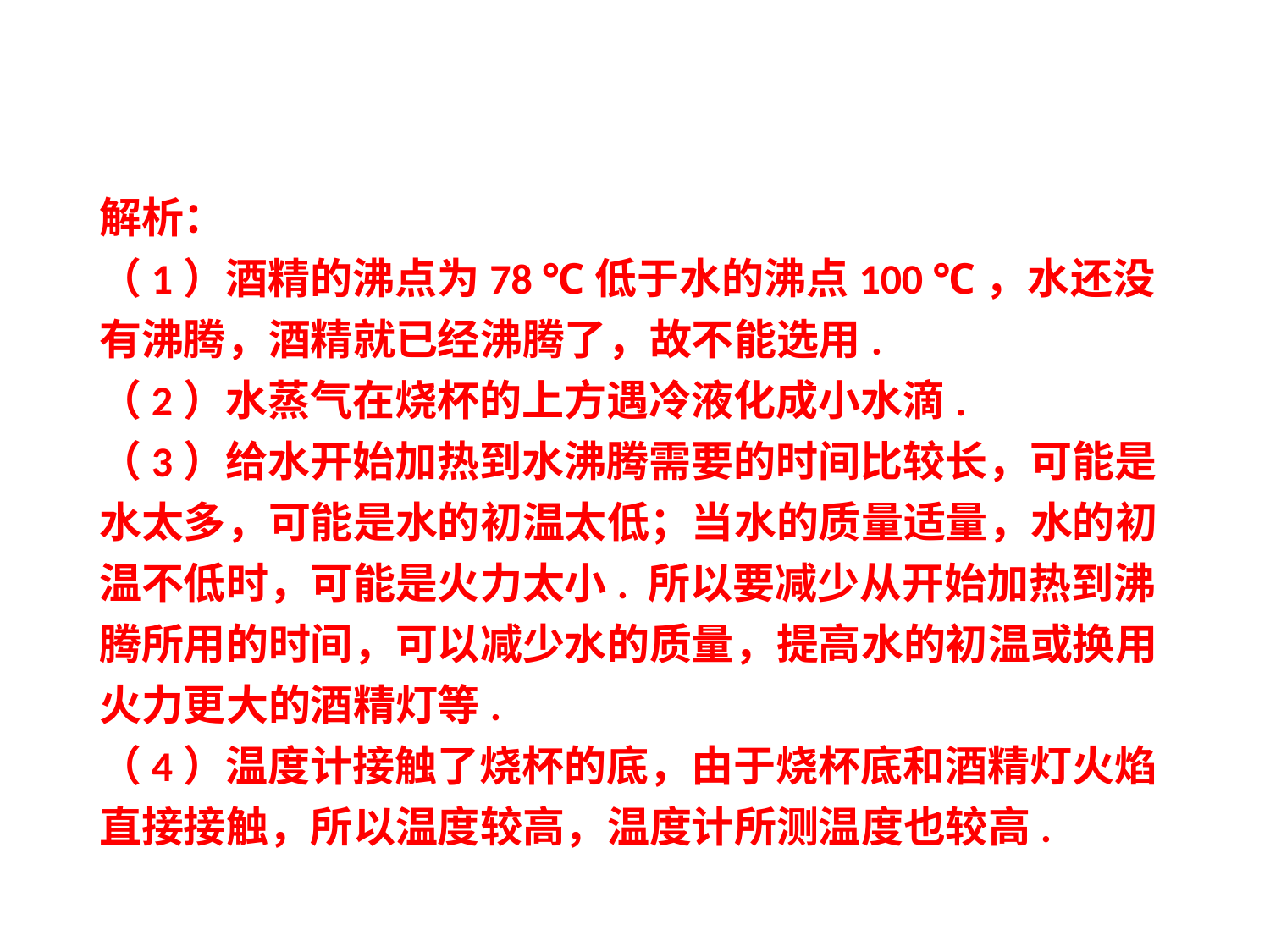

解析：
（1）酒精的沸点为78 ℃低于水的沸点100 ℃，水还没有沸腾，酒精就已经沸腾了，故不能选用.
（2）水蒸气在烧杯的上方遇冷液化成小水滴.
（3）给水开始加热到水沸腾需要的时间比较长，可能是水太多，可能是水的初温太低；当水的质量适量，水的初温不低时，可能是火力太小. 所以要减少从开始加热到沸腾所用的时间，可以减少水的质量，提高水的初温或换用火力更大的酒精灯等.
（4）温度计接触了烧杯的底，由于烧杯底和酒精灯火焰直接接触，所以温度较高，温度计所测温度也较高.